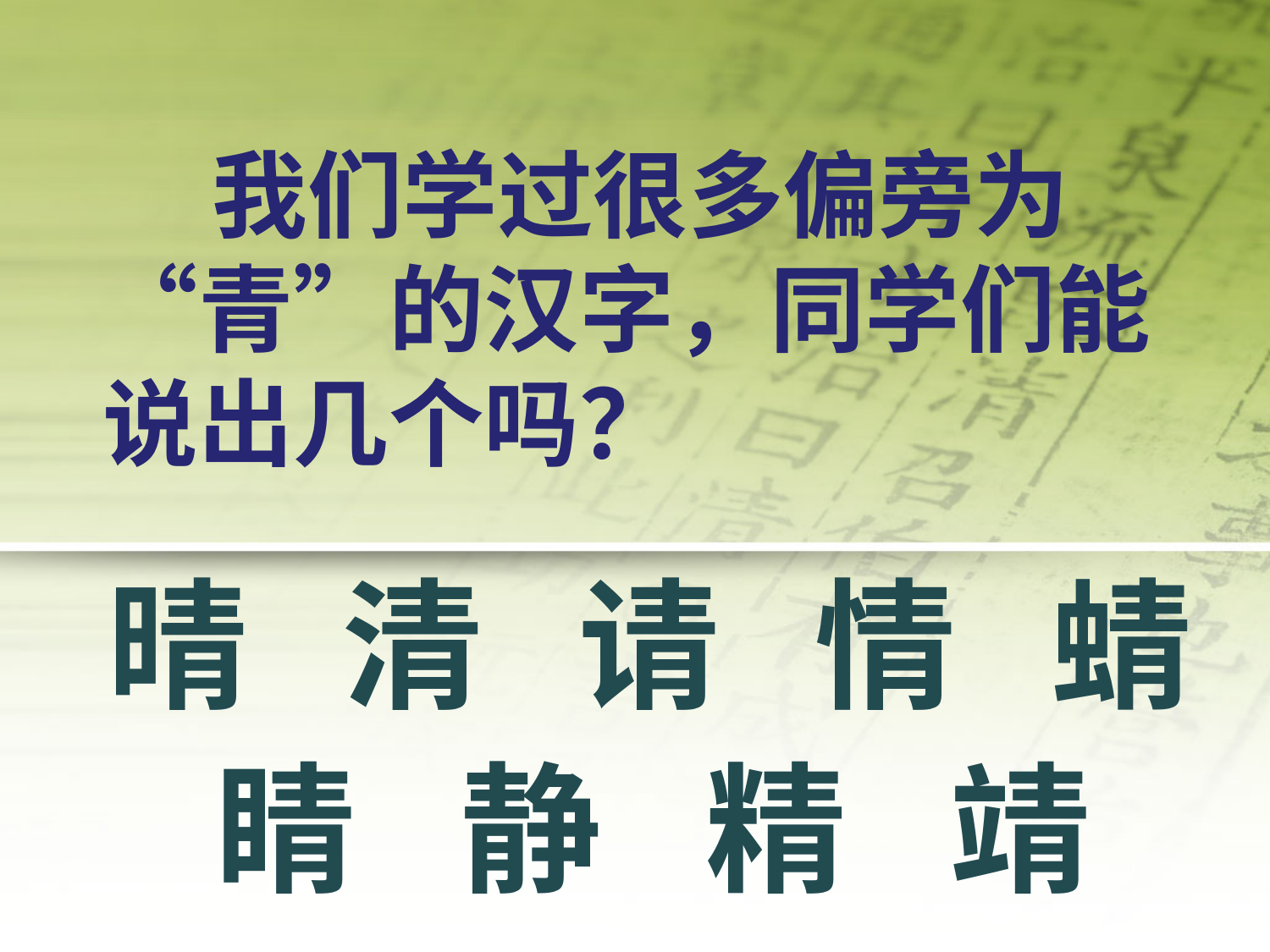

我们学过很多偏旁为“青”的汉字，同学们能说出几个吗？
晴
清
请
情
蜻
睛
静
精
靖